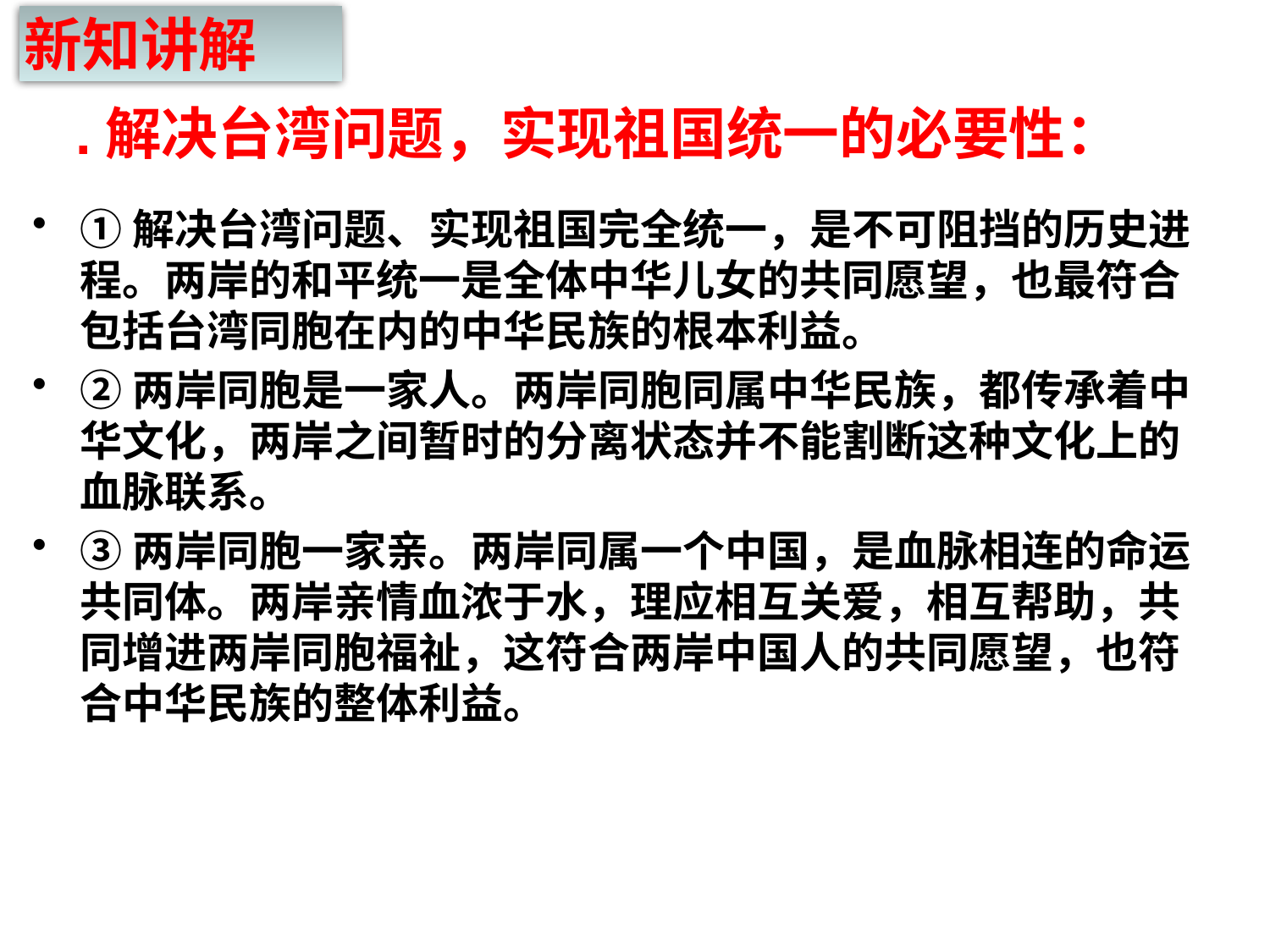

新知讲解
# .解决台湾问题，实现祖国统一的必要性：
①解决台湾问题、实现祖国完全统一，是不可阻挡的历史进程。两岸的和平统一是全体中华儿女的共同愿望，也最符合包括台湾同胞在内的中华民族的根本利益。
②两岸同胞是一家人。两岸同胞同属中华民族，都传承着中华文化，两岸之间暂时的分离状态并不能割断这种文化上的血脉联系。
③两岸同胞一家亲。两岸同属一个中国，是血脉相连的命运共同体。两岸亲情血浓于水，理应相互关爱，相互帮助，共同增进两岸同胞福祉，这符合两岸中国人的共同愿望，也符合中华民族的整体利益。